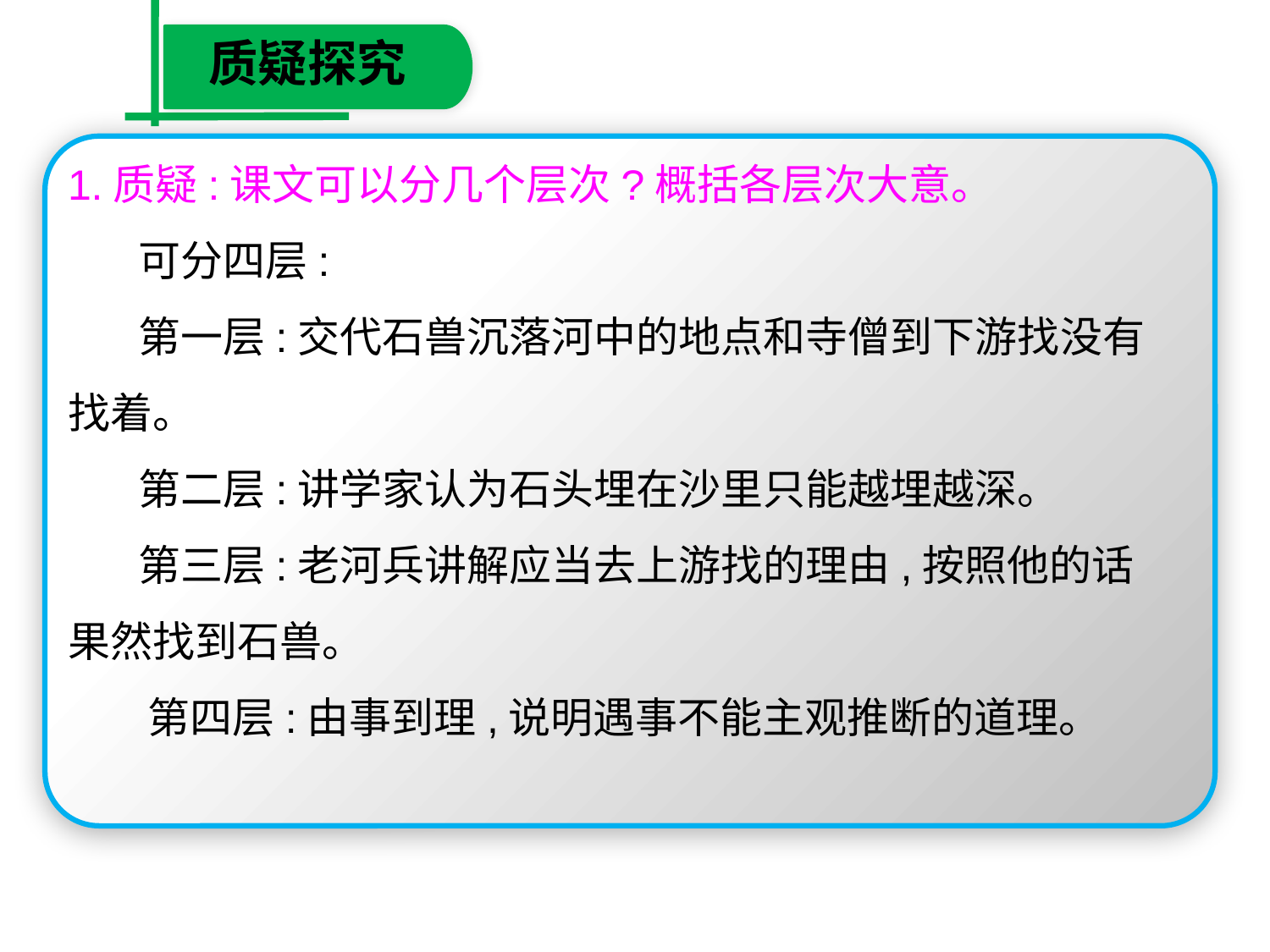

质疑探究
1.质疑:课文可以分几个层次?概括各层次大意。
　   可分四层:
　   第一层:交代石兽沉落河中的地点和寺僧到下游找没有找着。
　   第二层:讲学家认为石头埋在沙里只能越埋越深。
　   第三层:老河兵讲解应当去上游找的理由,按照他的话果然找到石兽。
　    第四层:由事到理,说明遇事不能主观推断的道理。